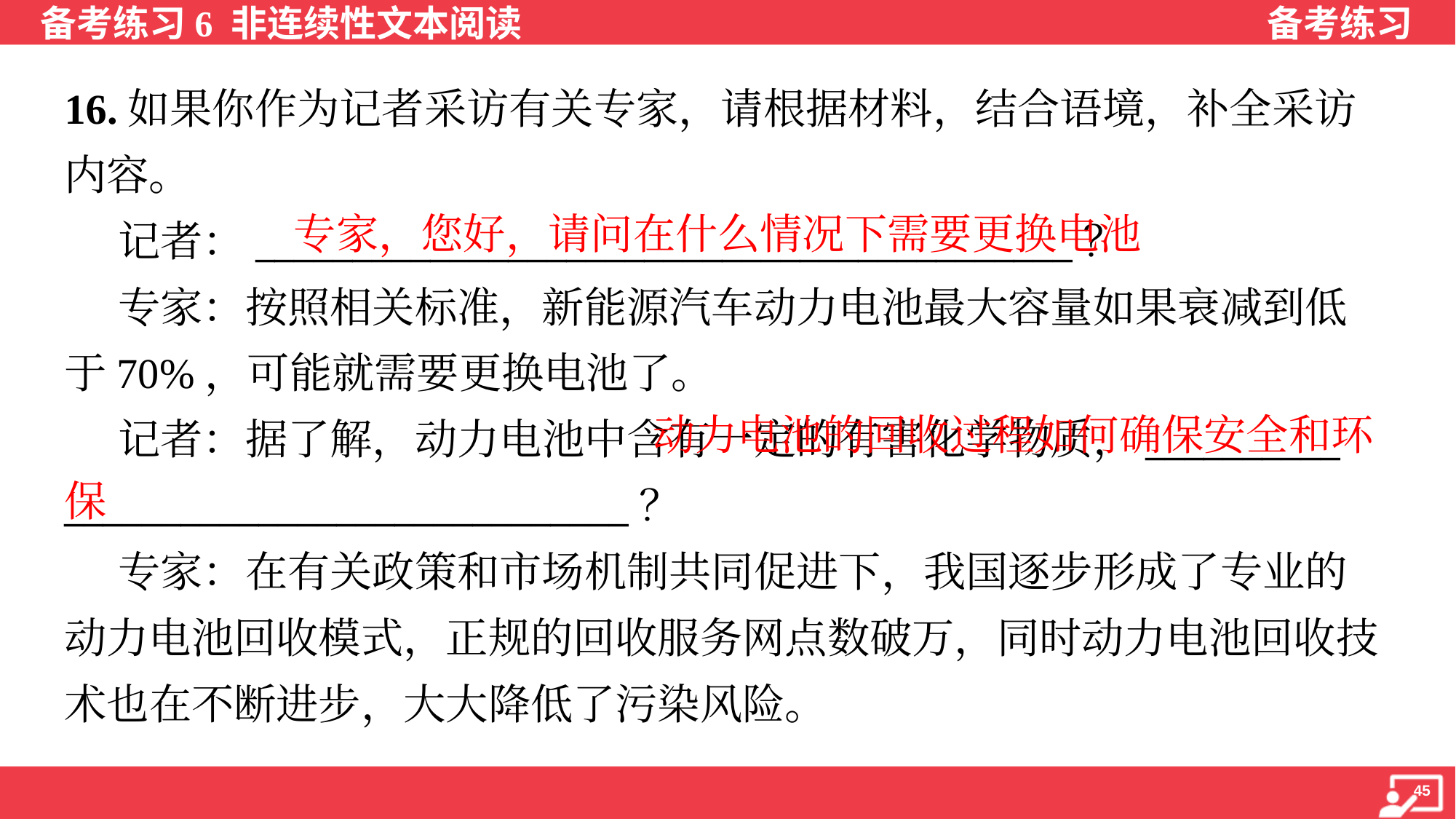

16.如果你作为记者采访有关专家，请根据材料，结合语境，补全采访
内容。
    记者：__________________________________________？
    专家：按照相关标准，新能源汽车动力电池最大容量如果衰减到低
于70%，可能就需要更换电池了。
    记者：据了解，动力电池中含有一定的有害化学物质，__________
_____________________________？
    专家：在有关政策和市场机制共同促进下，我国逐步形成了专业的
动力电池回收模式，正规的回收服务网点数破万，同时动力电池回收技
术也在不断进步，大大降低了污染风险。
专家，您好，请问在什么情况下需要更换电池
                                                     动力电池的回收过程如何确保安全和环保